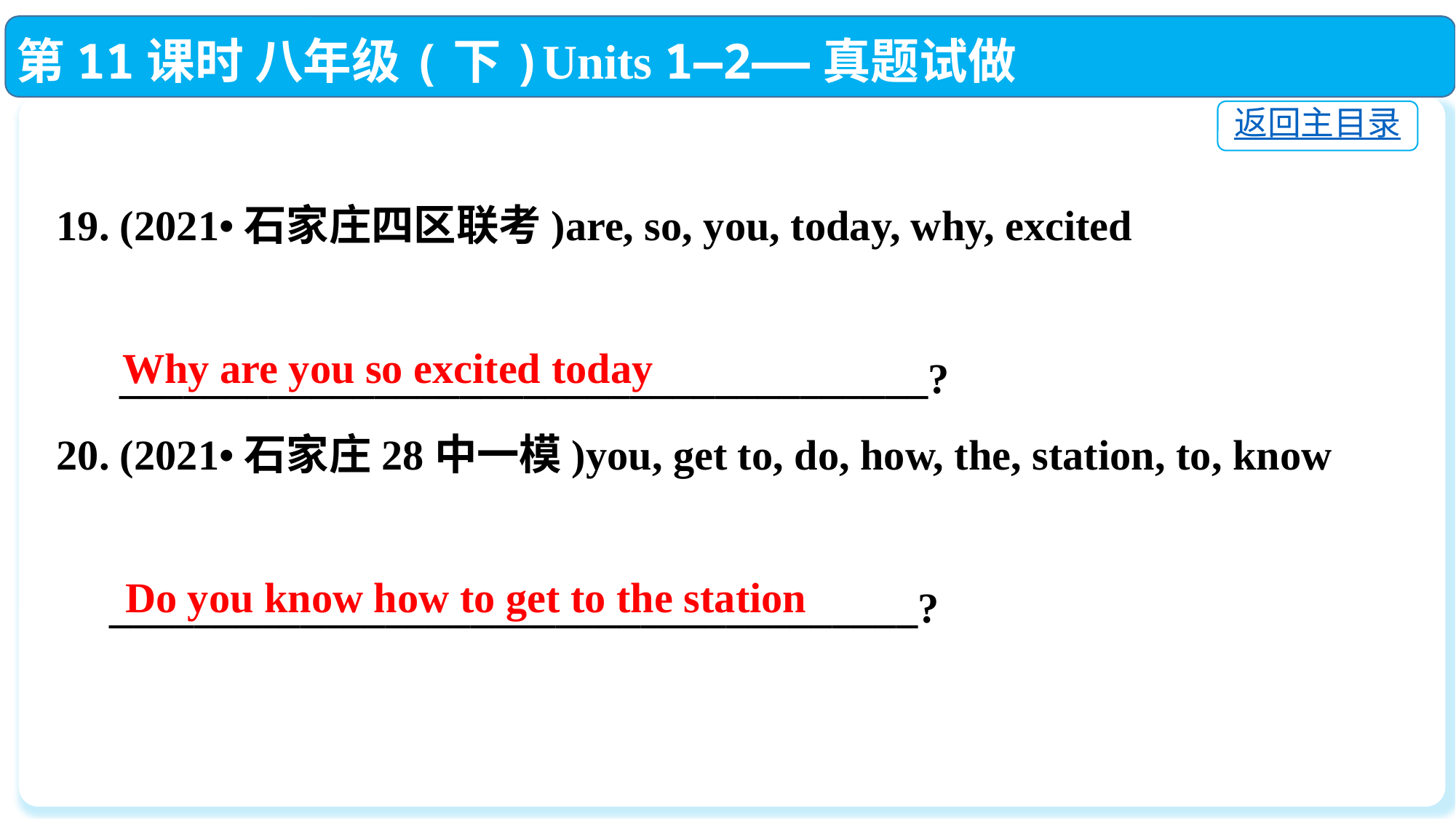

第11课时 八年级(下)Units 1—2——真题试做

返回主目录
19. (2021•石家庄四区联考)are, so, you, today, why, excited

      ______________________________________?
20. (2021•石家庄28中一模)you, get to, do, how, the, station, to, know

     ______________________________________?

Why are you so excited today
Do you know how to get to the station